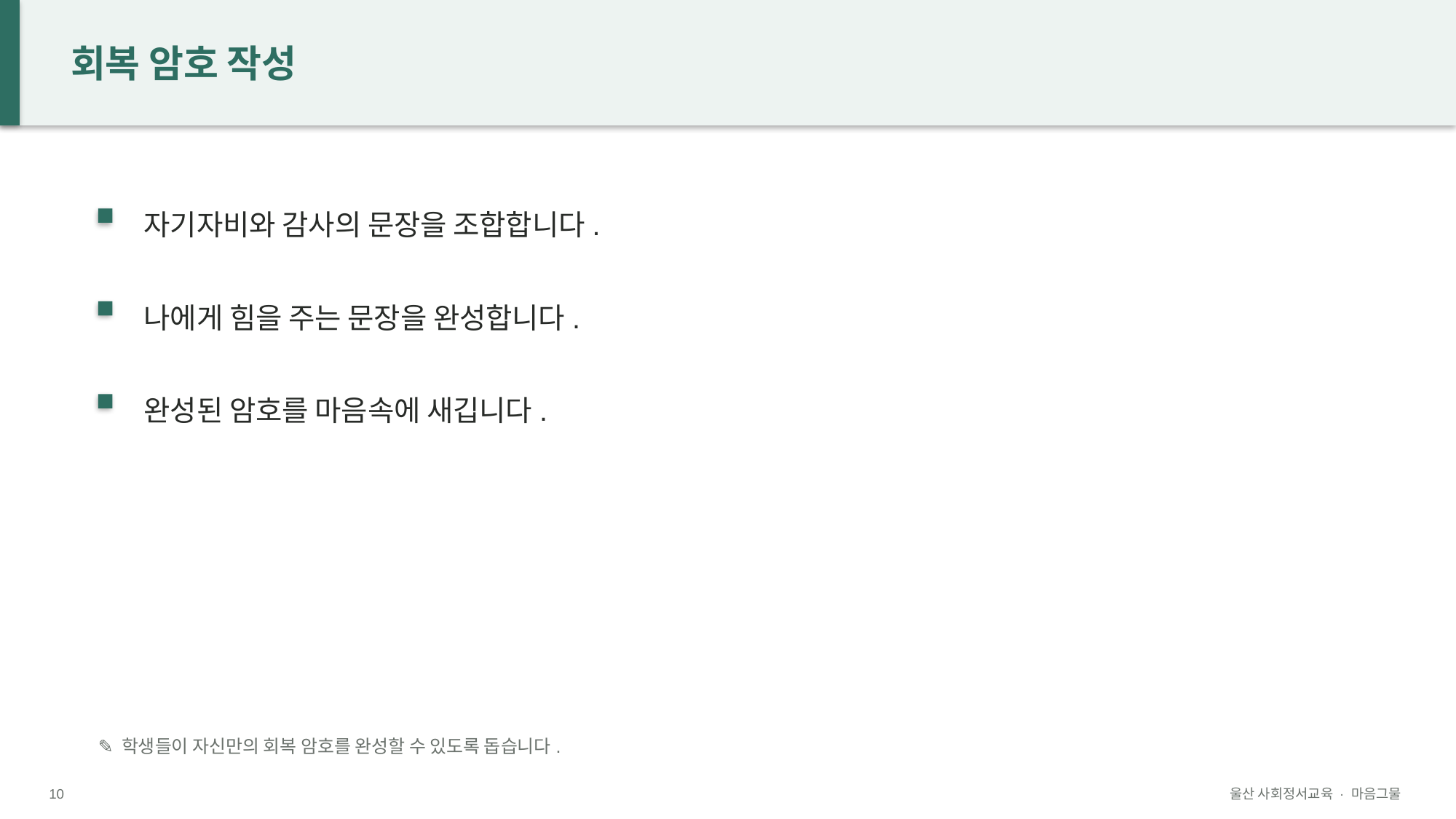

회복 암호 작성
자기자비와 감사의 문장을 조합합니다.

나에게 힘을 주는 문장을 완성합니다.

완성된 암호를 마음속에 새깁니다.

✎ 학생들이 자신만의 회복 암호를 완성할 수 있도록 돕습니다.
10
울산 사회정서교육 · 마음그물